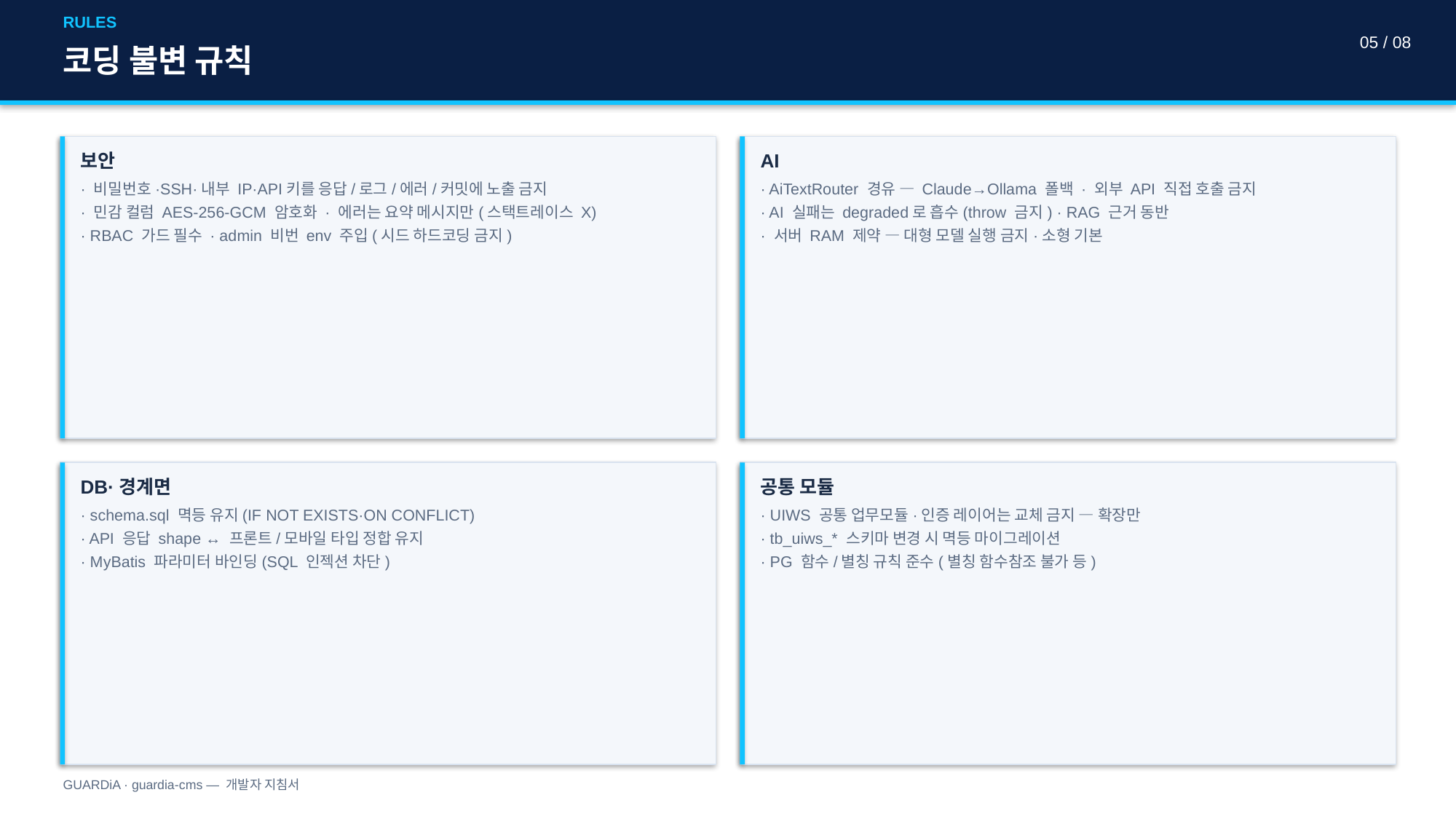

RULES
05 / 08
코딩 불변 규칙

보안
· 비밀번호·SSH·내부 IP·API키를 응답/로그/에러/커밋에 노출 금지
· 민감 컬럼 AES-256-GCM 암호화 · 에러는 요약 메시지만(스택트레이스 X)
· RBAC 가드 필수 · admin 비번 env 주입(시드 하드코딩 금지)
AI
· AiTextRouter 경유 — Claude→Ollama 폴백 · 외부 API 직접 호출 금지
· AI 실패는 degraded로 흡수(throw 금지) · RAG 근거 동반
· 서버 RAM 제약 — 대형 모델 실행 금지·소형 기본

DB·경계면
· schema.sql 멱등 유지(IF NOT EXISTS·ON CONFLICT)
· API 응답 shape ↔ 프론트/모바일 타입 정합 유지
· MyBatis 파라미터 바인딩(SQL 인젝션 차단)
공통 모듈
· UIWS 공통 업무모듈·인증 레이어는 교체 금지 — 확장만
· tb_uiws_* 스키마 변경 시 멱등 마이그레이션
· PG 함수/별칭 규칙 준수(별칭 함수참조 불가 등)
GUARDiA · guardia-cms — 개발자 지침서